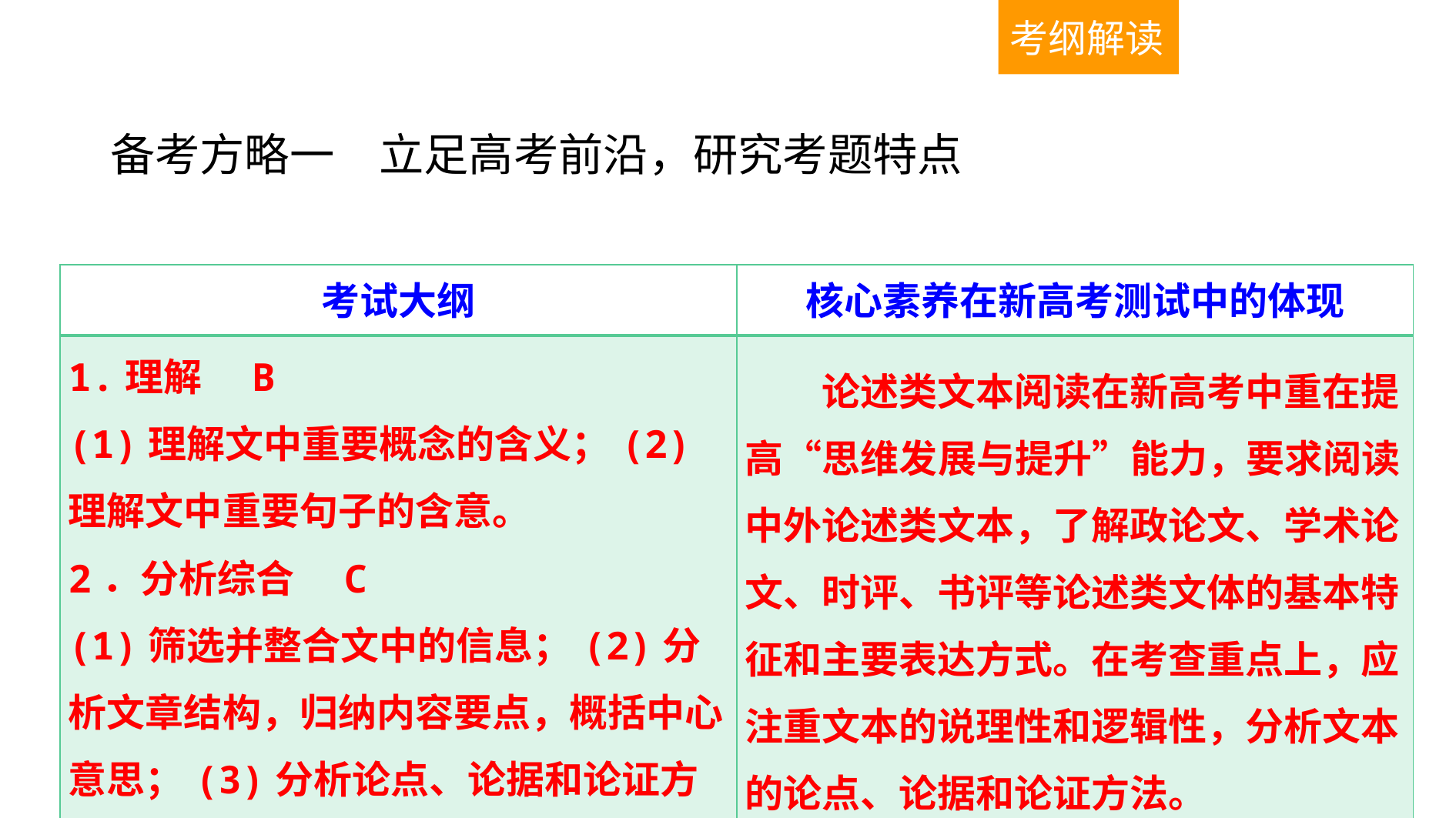

考纲解读
备考方略一　立足高考前沿，研究考题特点

| 考试大纲 | 核心素养在新高考测试中的体现 |
| --- | --- |
| 1.理解　B (1)理解文中重要概念的含义；(2)理解文中重要句子的含意。 2．分析综合　C (1)筛选并整合文中的信息；(2)分析文章结构，归纳内容要点，概括中心意思；(3)分析论点、论据和论证方法；(4)分析概括作者在文中的观点态度。 | 论述类文本阅读在新高考中重在提高“思维发展与提升”能力，要求阅读中外论述类文本，了解政论文、学术论文、时评、书评等论述类文体的基本特征和主要表达方式。在考查重点上，应注重文本的说理性和逻辑性，分析文本的论点、论据和论证方法。 |